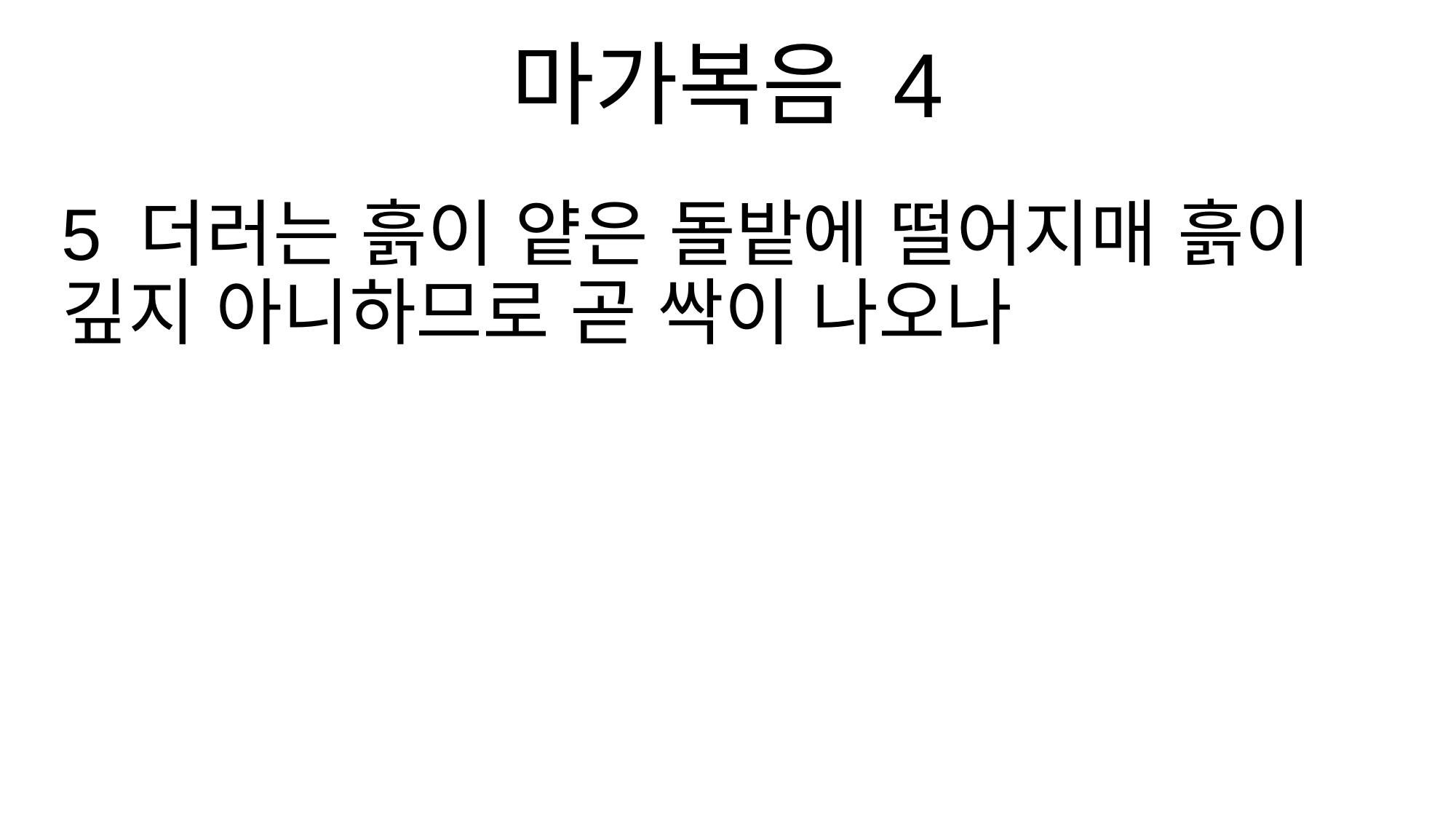

마가복음 4
5 더러는 흙이 얕은 돌밭에 떨어지매 흙이 깊지 아니하므로 곧 싹이 나오나